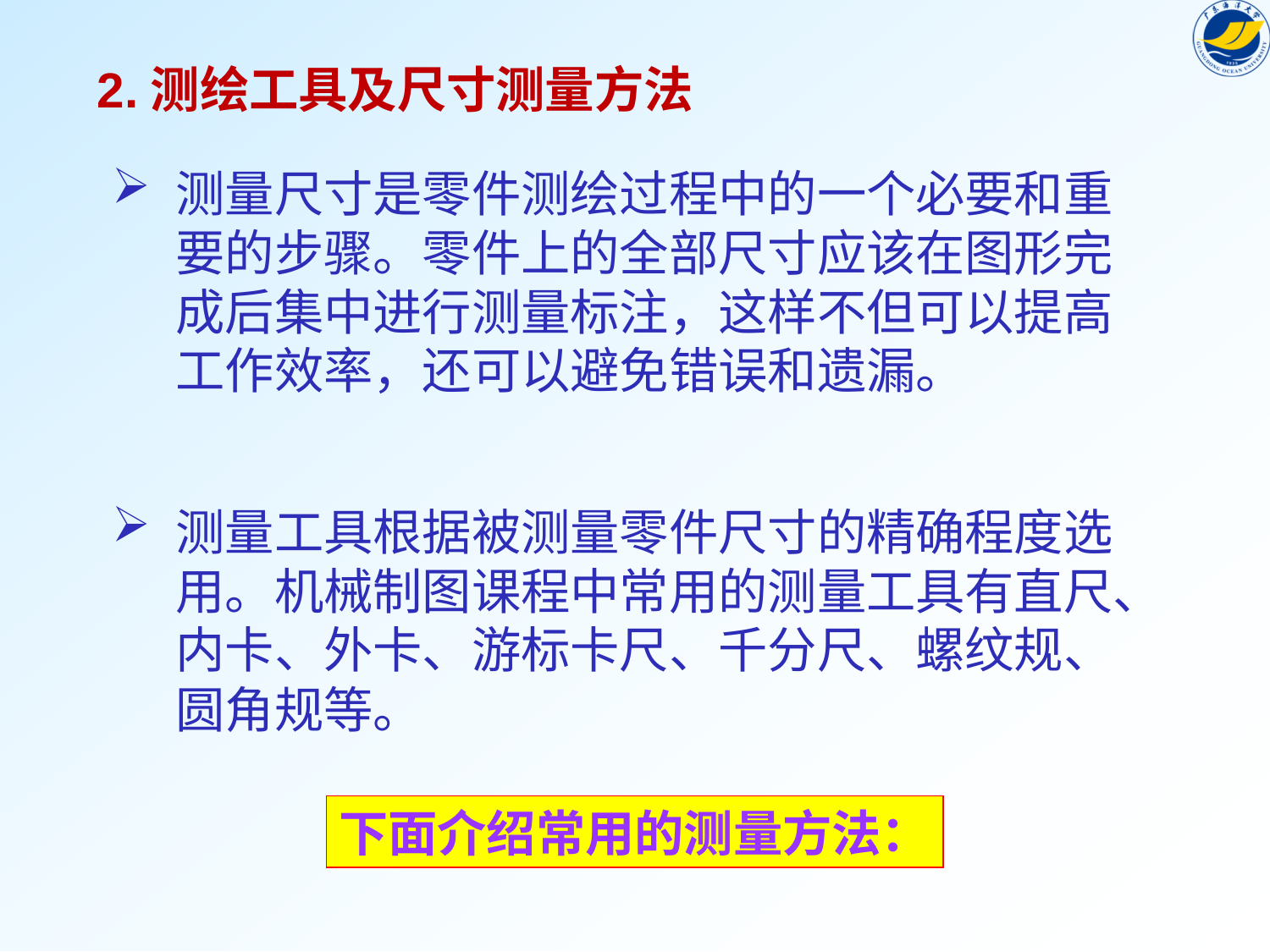

2.测绘工具及尺寸测量方法
测量尺寸是零件测绘过程中的一个必要和重要的步骤。零件上的全部尺寸应该在图形完成后集中进行测量标注，这样不但可以提高工作效率，还可以避免错误和遗漏。

测量工具根据被测量零件尺寸的精确程度选用。机械制图课程中常用的测量工具有直尺、内卡、外卡、游标卡尺、千分尺、螺纹规、圆角规等。
下面介绍常用的测量方法：